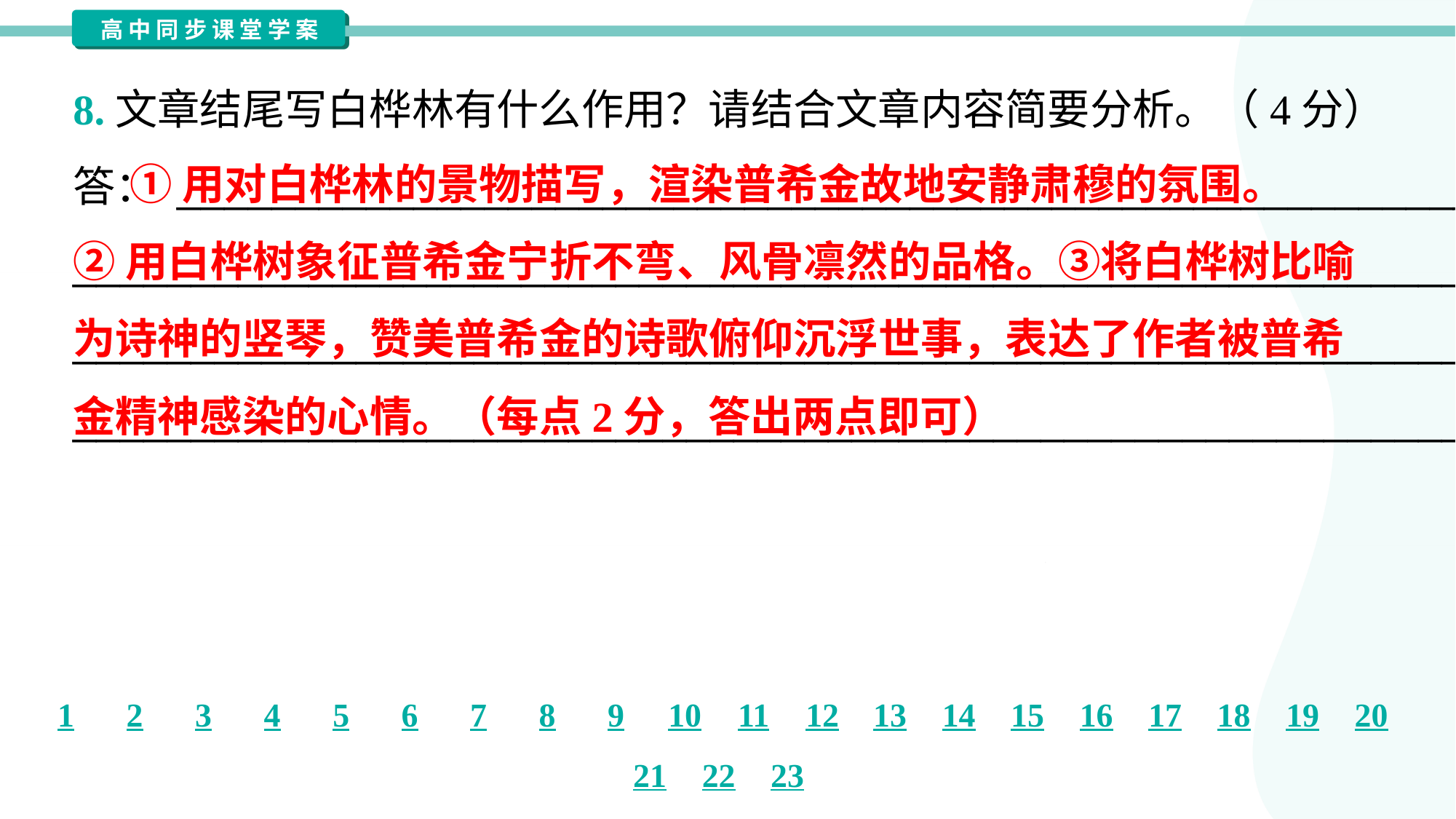

8.文章结尾写白桦林有什么作用？请结合文章内容简要分析。（4分）
答： ________________________________________________________
_____________________________________________________________
_____________________________________________________________
_____________________________________________________________
      ①用对白桦林的景物描写，渲染普希金故地安静肃穆的氛围。
②用白桦树象征普希金宁折不弯、风骨凛然的品格。③将白桦树比喻
为诗神的竖琴，赞美普希金的诗歌俯仰沉浮世事，表达了作者被普希
金精神感染的心情。（每点2分，答出两点即可）